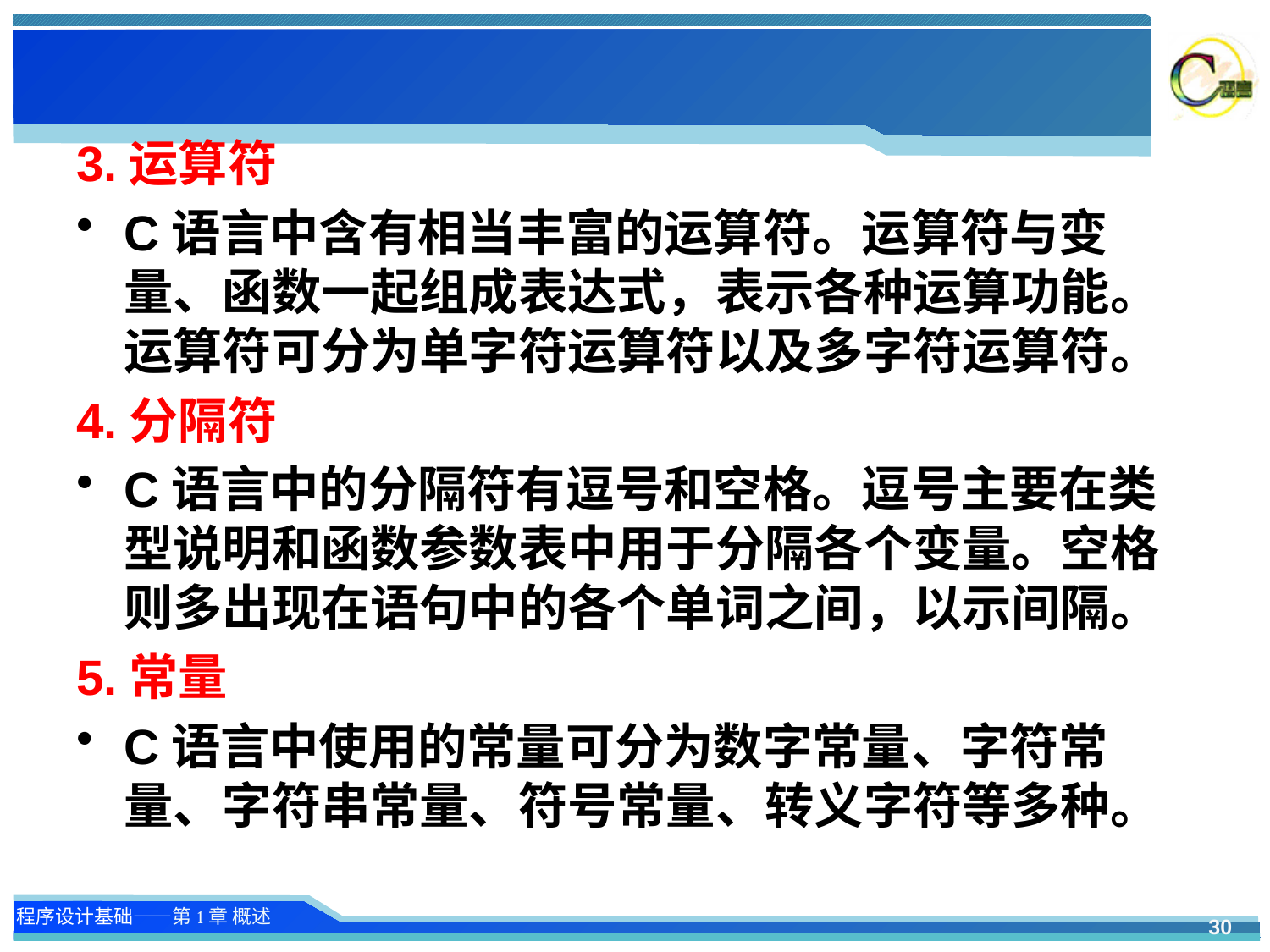

#
3.运算符
C语言中含有相当丰富的运算符。运算符与变量、函数一起组成表达式，表示各种运算功能。运算符可分为单字符运算符以及多字符运算符。
4.分隔符
C语言中的分隔符有逗号和空格。逗号主要在类型说明和函数参数表中用于分隔各个变量。空格则多出现在语句中的各个单词之间，以示间隔。
5.常量
C语言中使用的常量可分为数字常量、字符常量、字符串常量、符号常量、转义字符等多种。
30